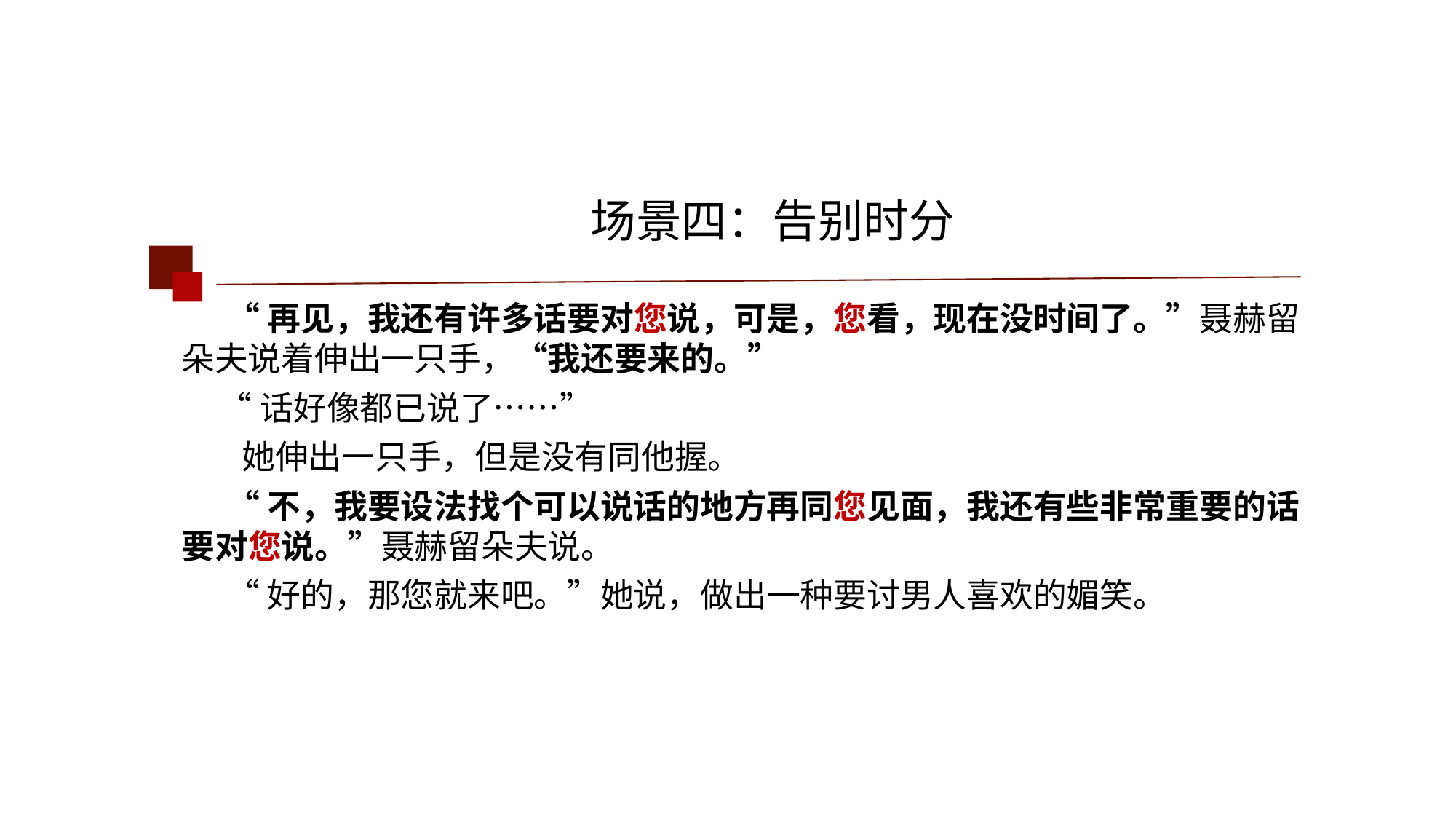

场景四：告别时分

      “再见，我还有许多话要对您说，可是，您看，现在没时间了。”聂赫留朵夫说着伸出一只手，“我还要来的。”
     “话好像都已说了……”
       她伸出一只手，但是没有同他握。
      “不，我要设法找个可以说话的地方再同您见面，我还有些非常重要的话要对您说。”聂赫留朵夫说。
      “好的，那您就来吧。”她说，做出一种要讨男人喜欢的媚笑。